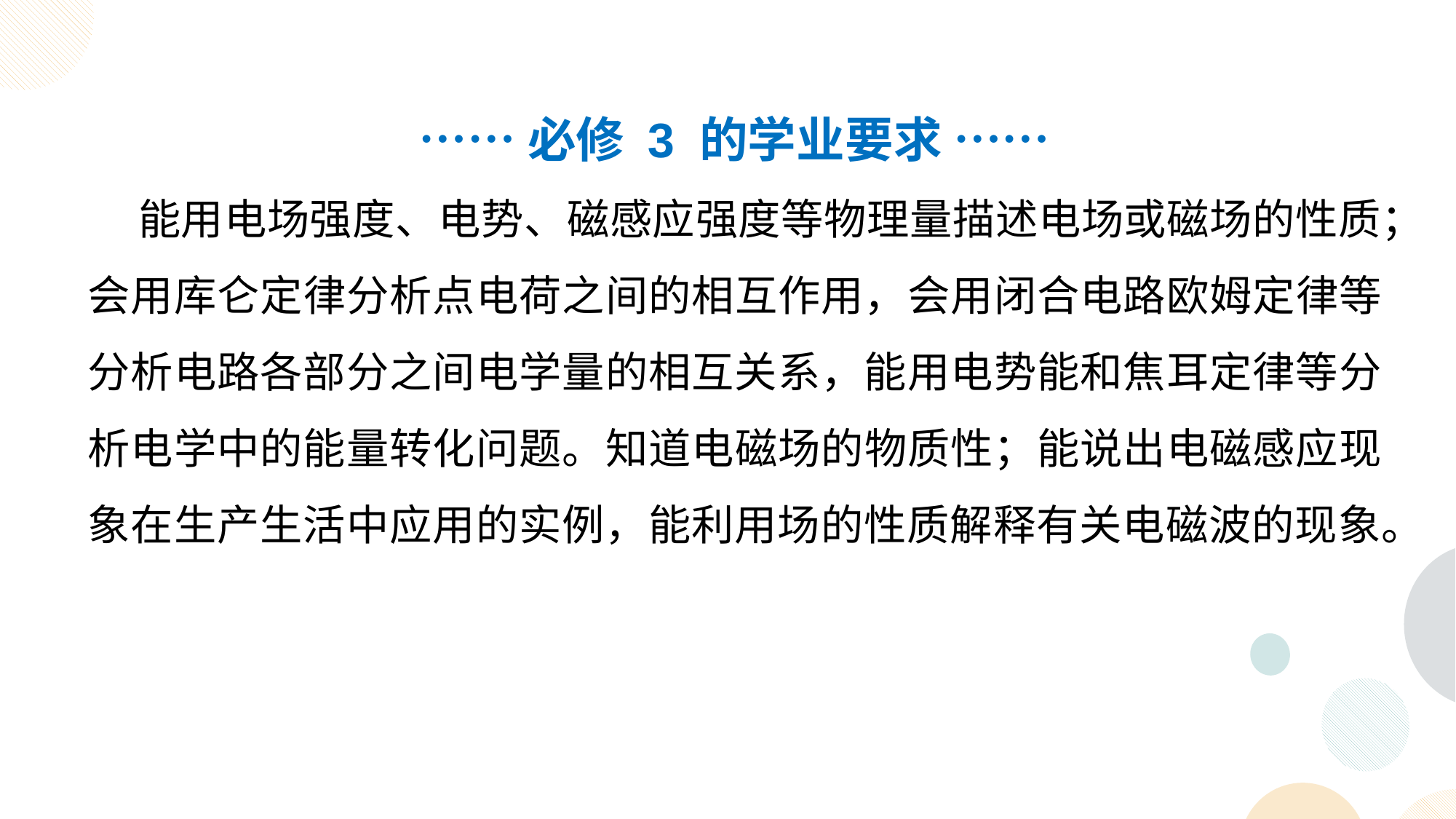

……必修 3 的学业要求 ……
    能用电场强度、电势、磁感应强度等物理量描述电场或磁场的性质；会用库仑定律分析点电荷之间的相互作用，会用闭合电路欧姆定律等分析电路各部分之间电学量的相互关系，能用电势能和焦耳定律等分析电学中的能量转化问题。知道电磁场的物质性；能说出电磁感应现象在生产生活中应用的实例，能利用场的性质解释有关电磁波的现象。